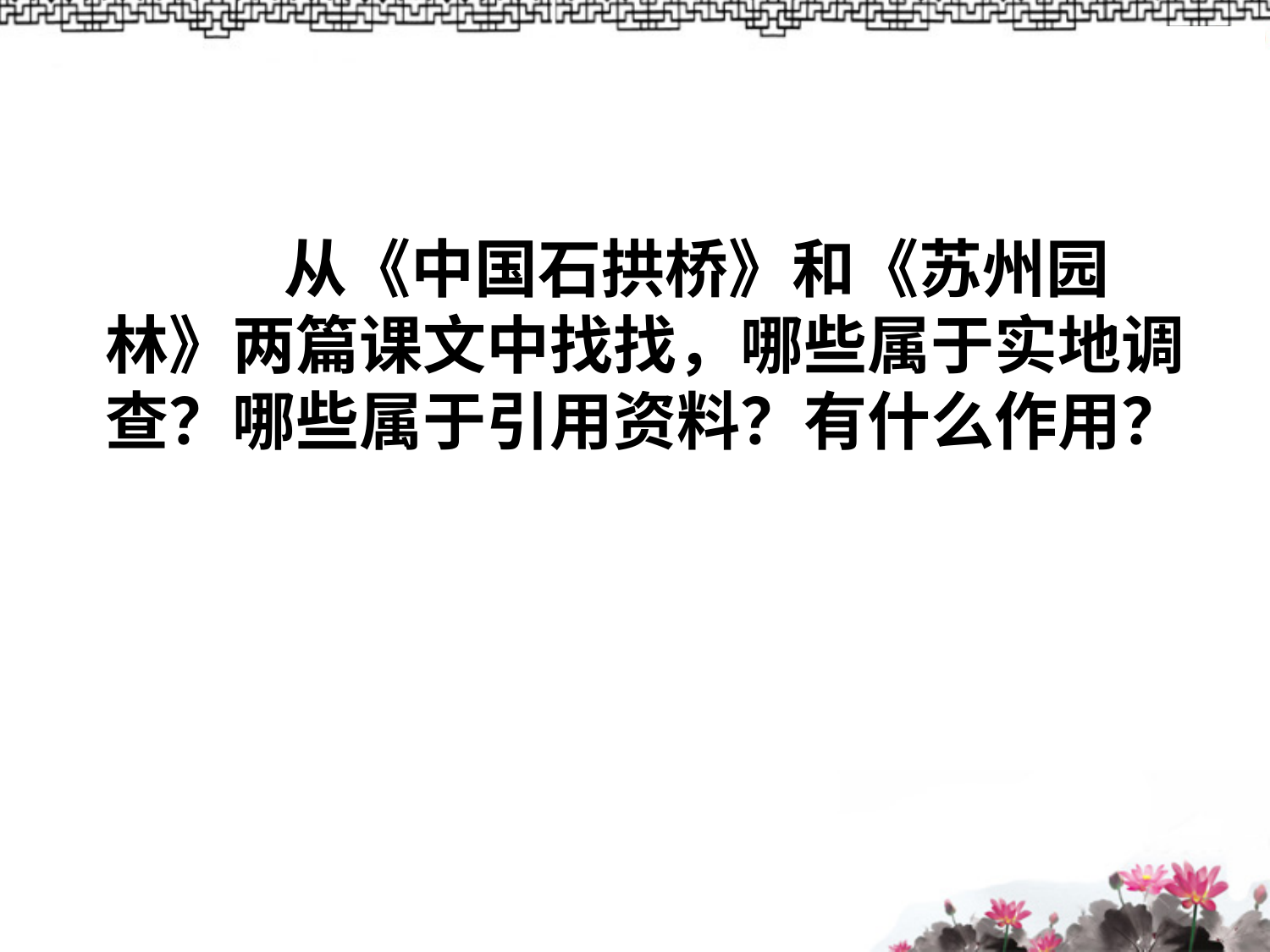

从《中国石拱桥》和《苏州园林》两篇课文中找找，哪些属于实地调查？哪些属于引用资料？有什么作用？